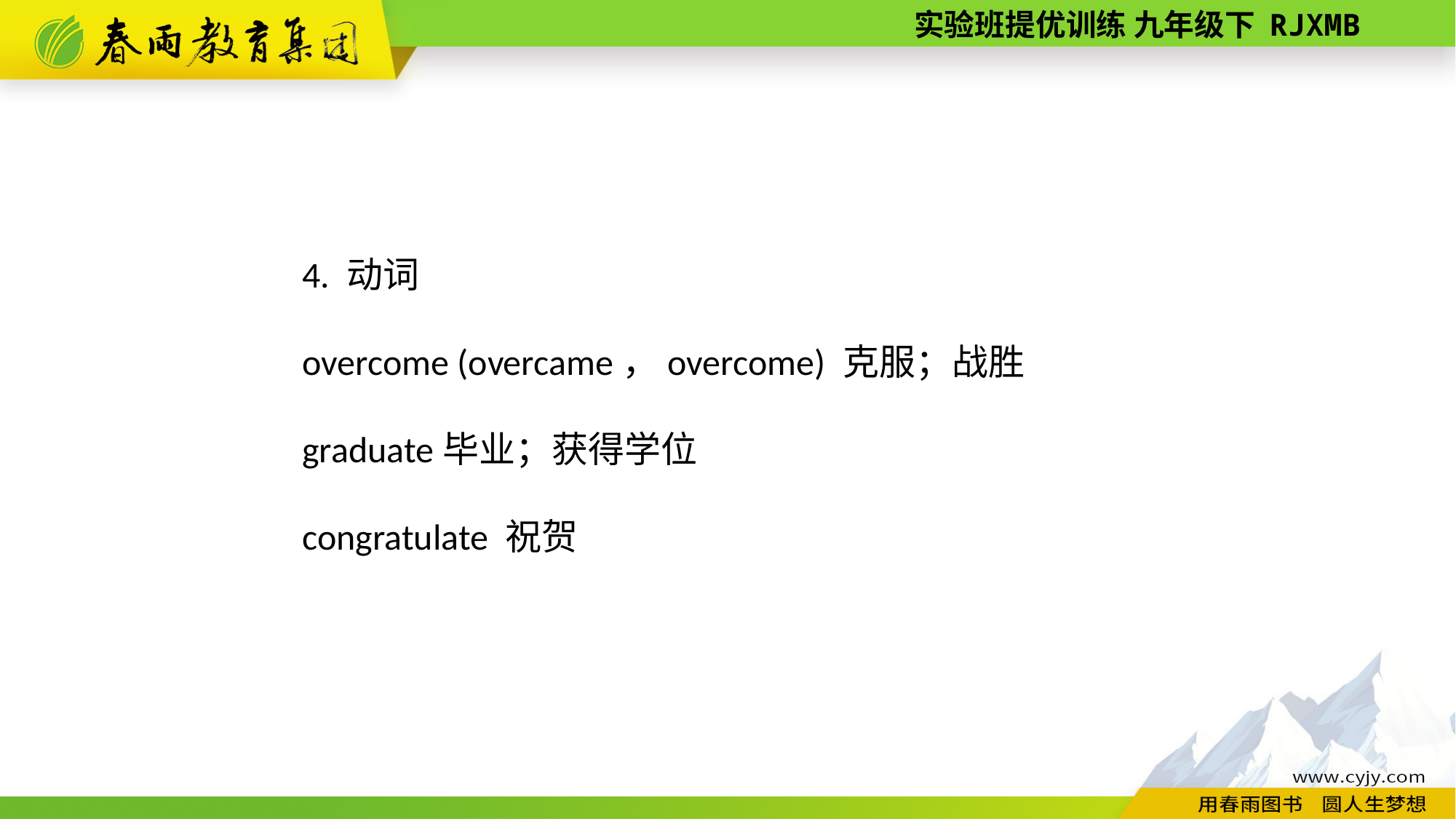

4. 动词
overcome (overcame，overcome) 克服；战胜
graduate毕业；获得学位
congratulate 祝贺